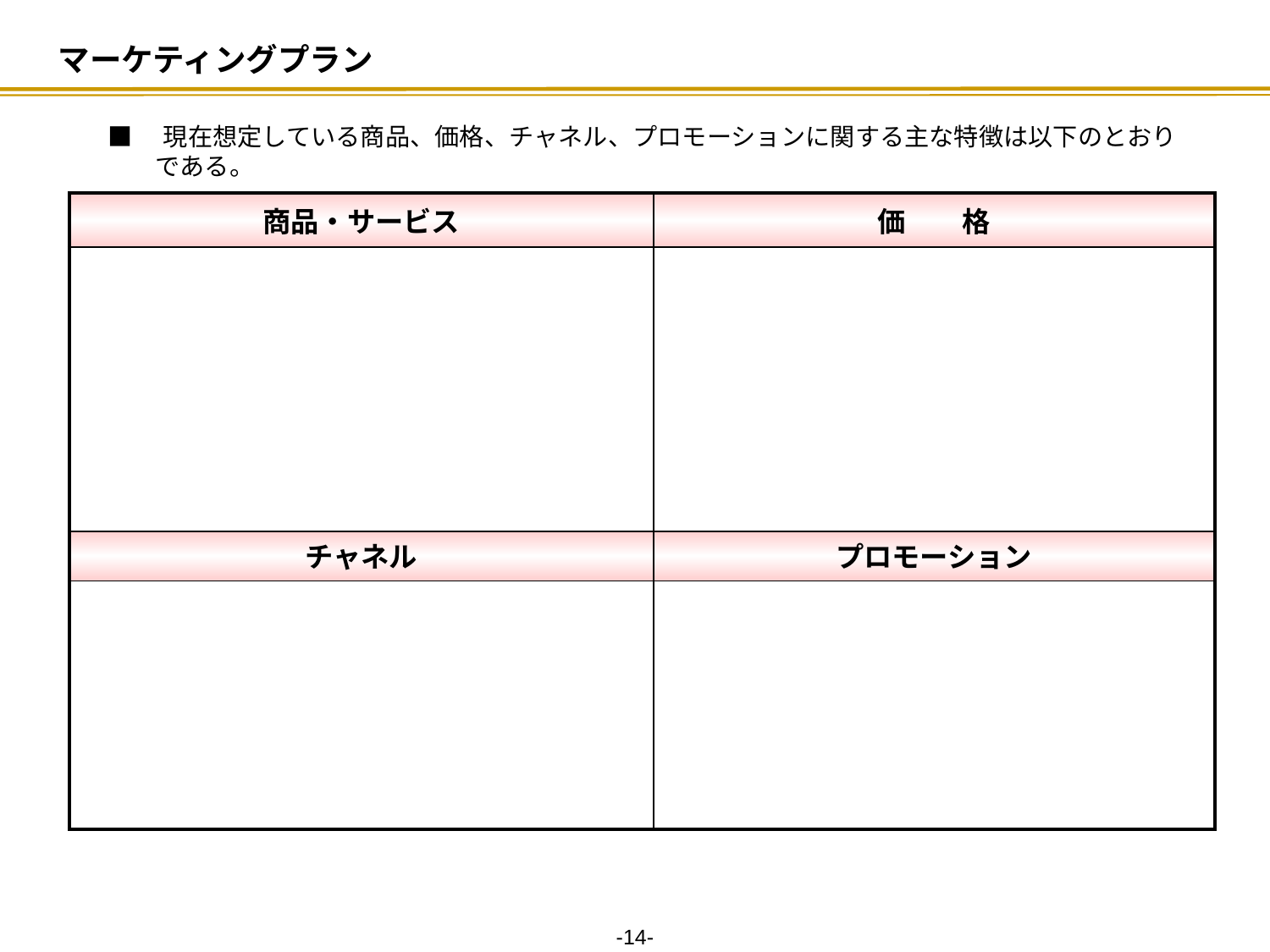

# マーケティングプラン
■　現在想定している商品、価格、チャネル、プロモーションに関する主な特徴は以下のとおりである。
| 商品・サービス | 価　　格 |
| --- | --- |
|  |  |
| チャネル | プロモーション |
|  |  |

-14-